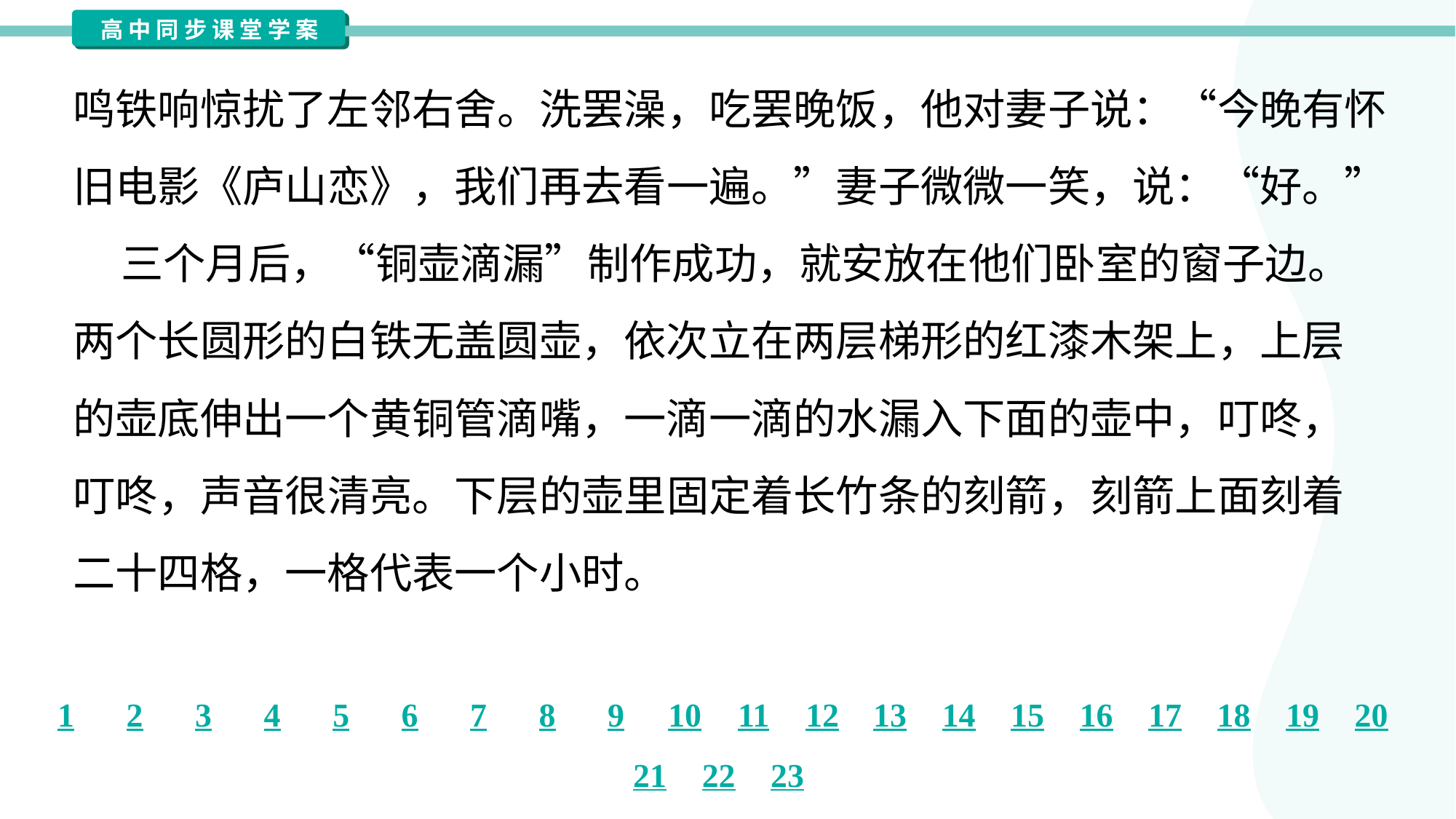

鸣铁响惊扰了左邻右舍。洗罢澡，吃罢晚饭，他对妻子说：“今晚有怀
旧电影《庐山恋》，我们再去看一遍。”妻子微微一笑，说：“好。”
    三个月后，“铜壶滴漏”制作成功，就安放在他们卧室的窗子边。
两个长圆形的白铁无盖圆壶，依次立在两层梯形的红漆木架上，上层
的壶底伸出一个黄铜管滴嘴，一滴一滴的水漏入下面的壶中，叮咚，
叮咚，声音很清亮。下层的壶里固定着长竹条的刻箭，刻箭上面刻着
二十四格，一格代表一个小时。